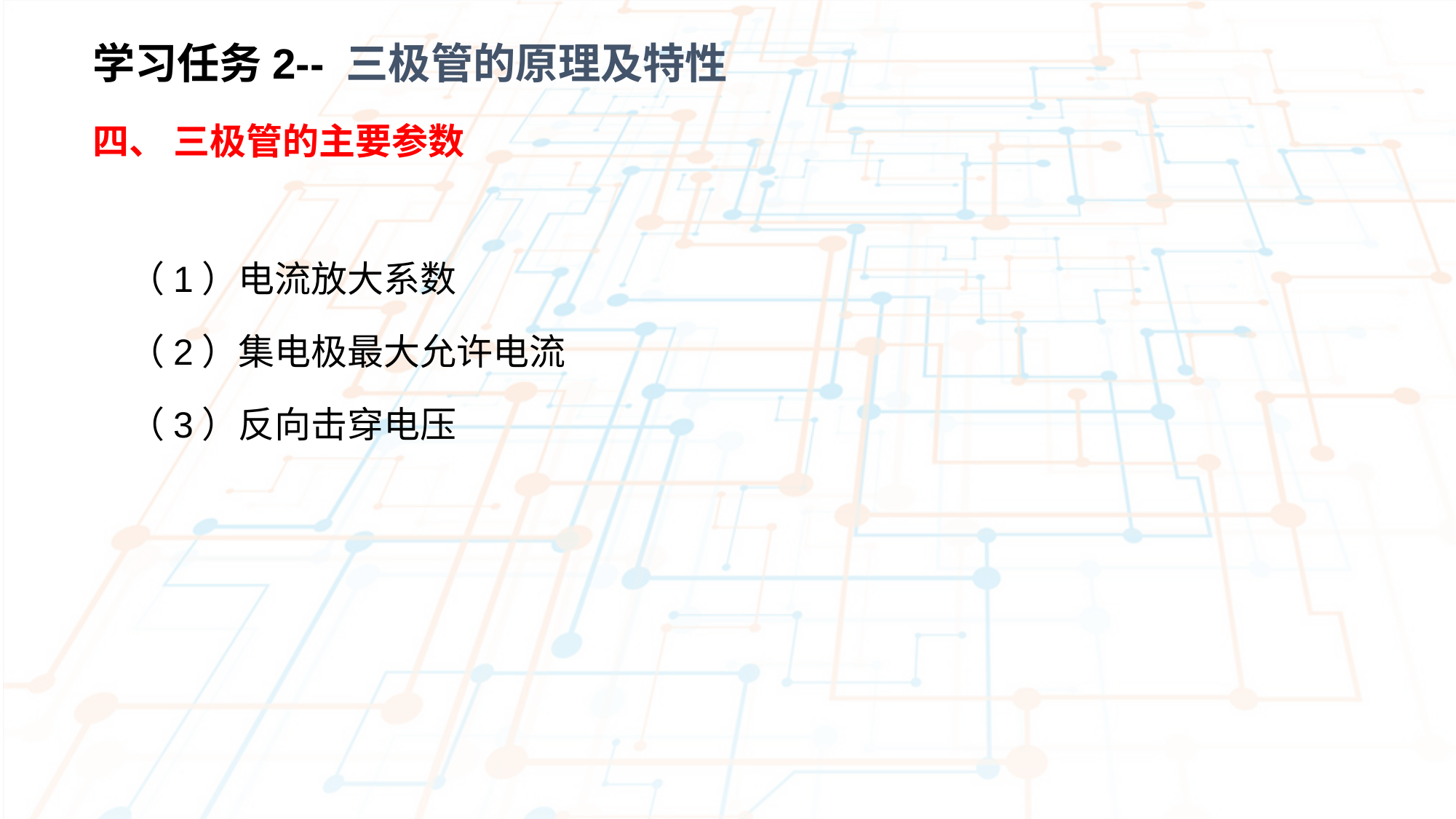

学习任务2-- 三极管的原理及特性
四、 三极管的主要参数

（1）电流放大系数
（2）集电极最大允许电流
（3）反向击穿电压